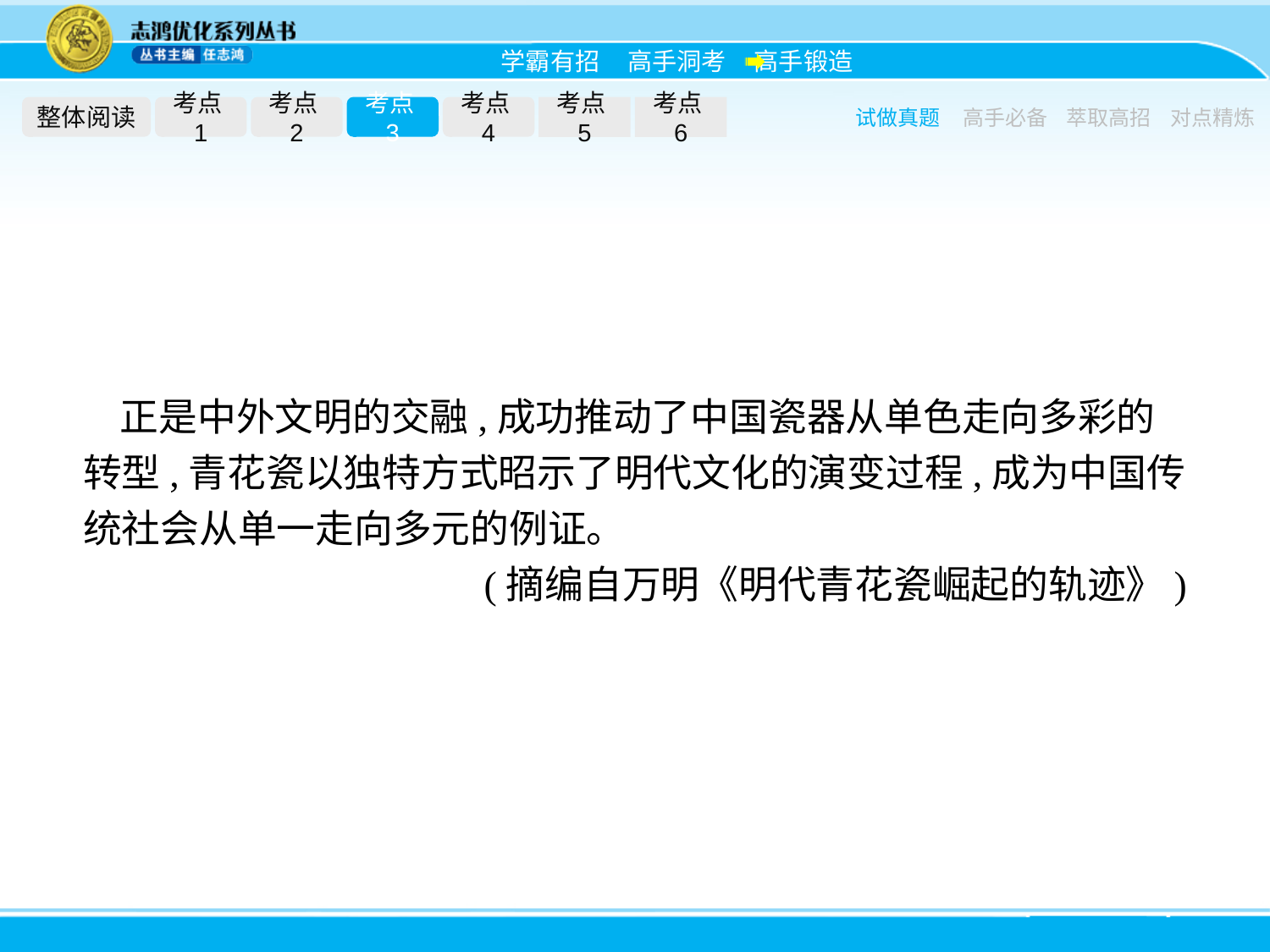

整体阅读
考点1
考点2
考点3
考点4
考点5
考点6
试做真题
高手必备
萃取高招
对点精炼
正是中外文明的交融,成功推动了中国瓷器从单色走向多彩的转型,青花瓷以独特方式昭示了明代文化的演变过程,成为中国传统社会从单一走向多元的例证。
(摘编自万明《明代青花瓷崛起的轨迹》)